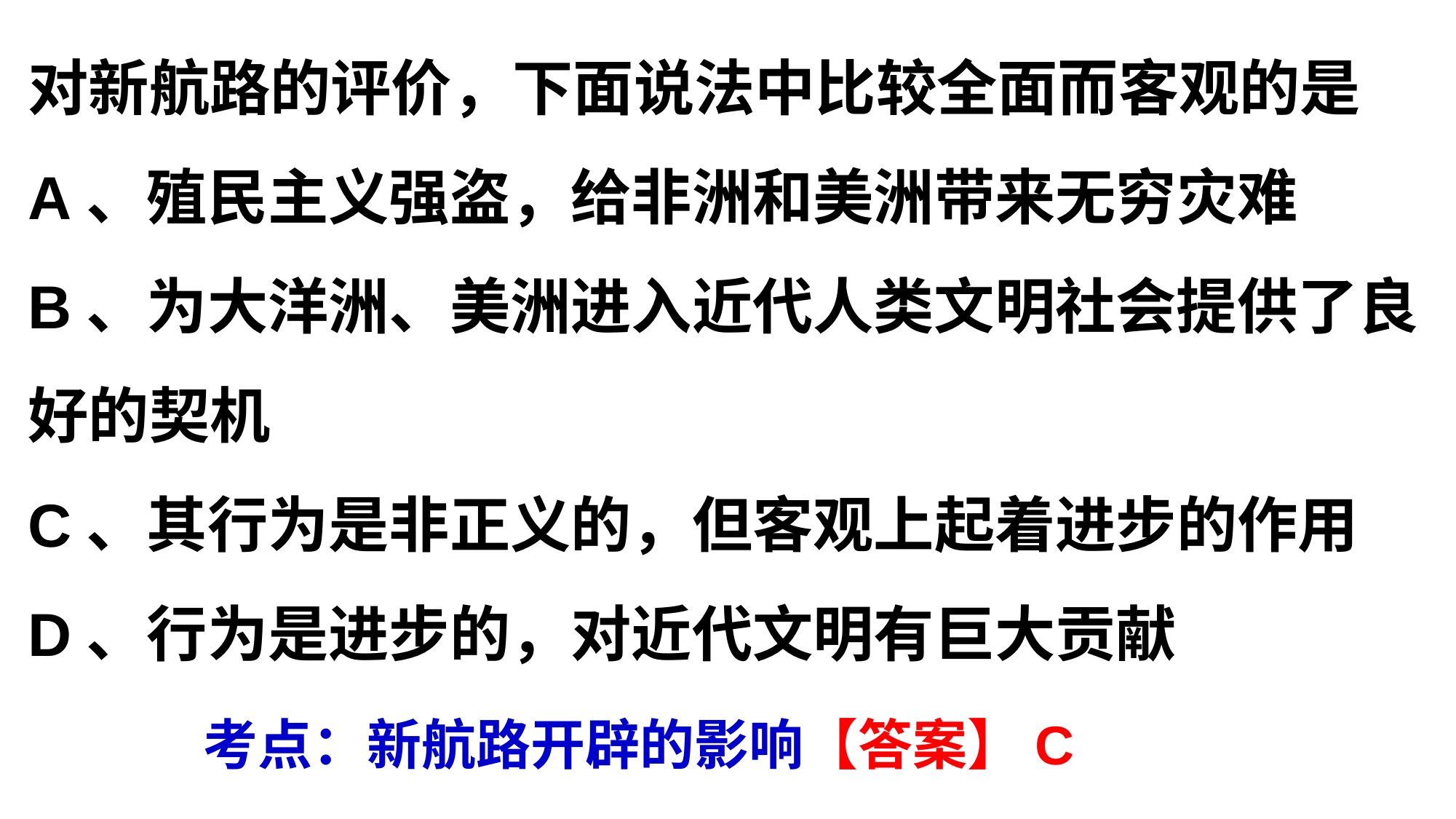

对新航路的评价，下面说法中比较全面而客观的是
A、殖民主义强盗，给非洲和美洲带来无穷灾难
B、为大洋洲、美洲进入近代人类文明社会提供了良好的契机
C、其行为是非正义的，但客观上起着进步的作用
D、行为是进步的，对近代文明有巨大贡献
考点：新航路开辟的影响【答案】C